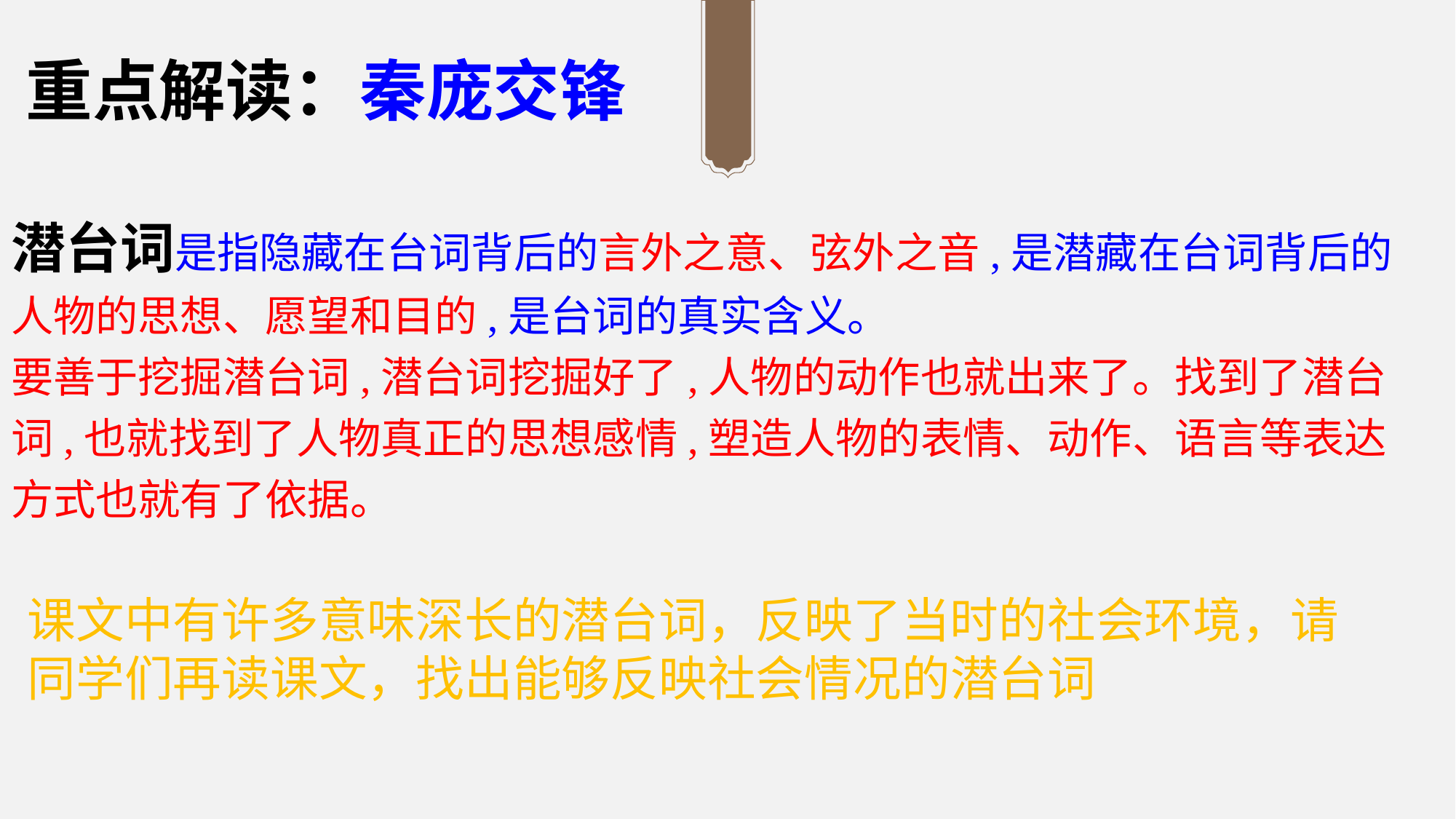

# 重点解读：秦庞交锋
潜台词是指隐藏在台词背后的言外之意、弦外之音,是潜藏在台词背后的人物的思想、愿望和目的,是台词的真实含义。
要善于挖掘潜台词,潜台词挖掘好了,人物的动作也就出来了。找到了潜台词,也就找到了人物真正的思想感情,塑造人物的表情、动作、语言等表达方式也就有了依据。

课文中有许多意味深长的潜台词，反映了当时的社会环境，请同学们再读课文，找出能够反映社会情况的潜台词